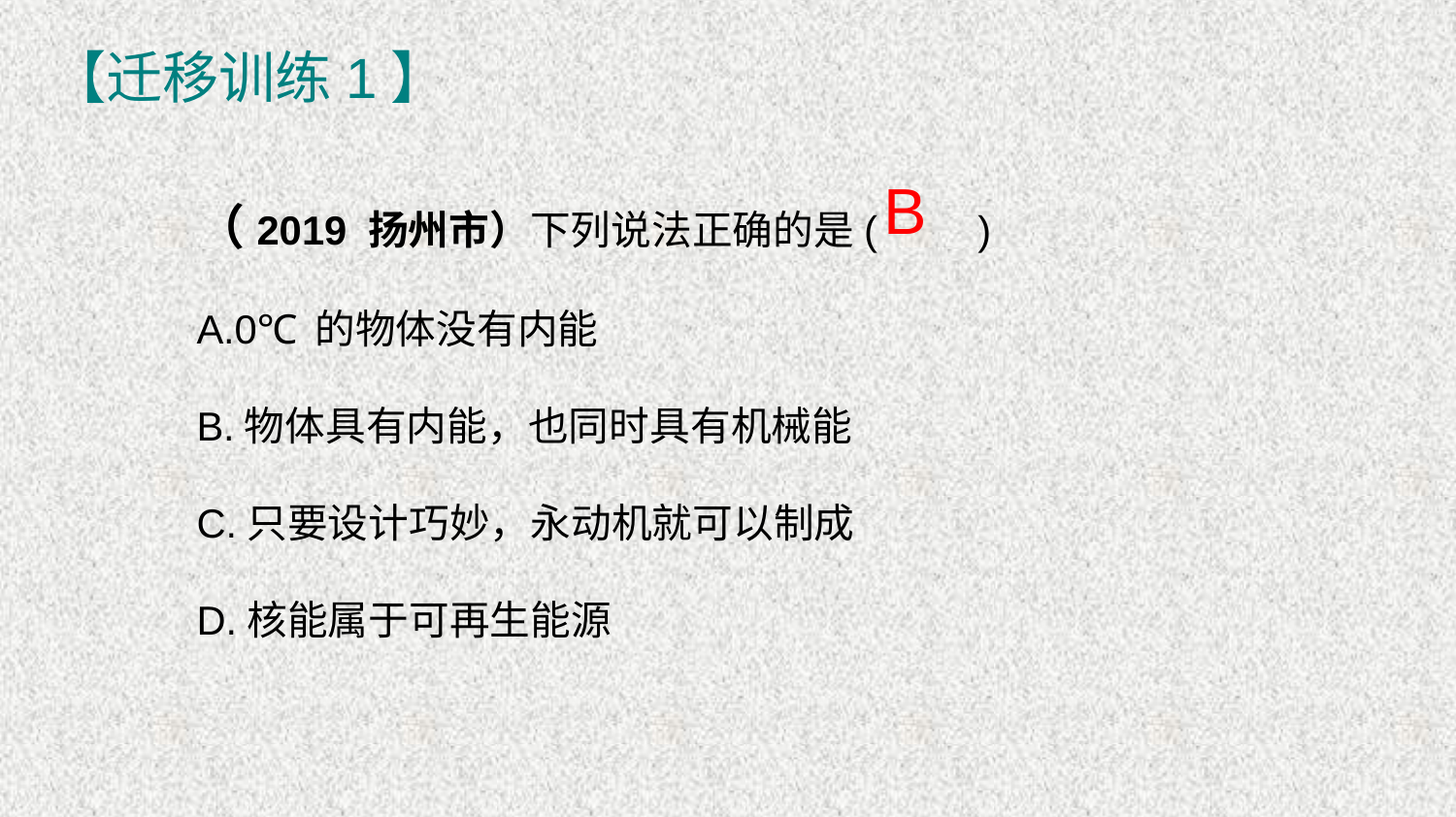

【迁移训练1】
（2019 扬州市）下列说法正确的是(         )
A.0℃的物体没有内能
B.物体具有内能，也同时具有机械能
C.只要设计巧妙，永动机就可以制成
D.核能属于可再生能源
B